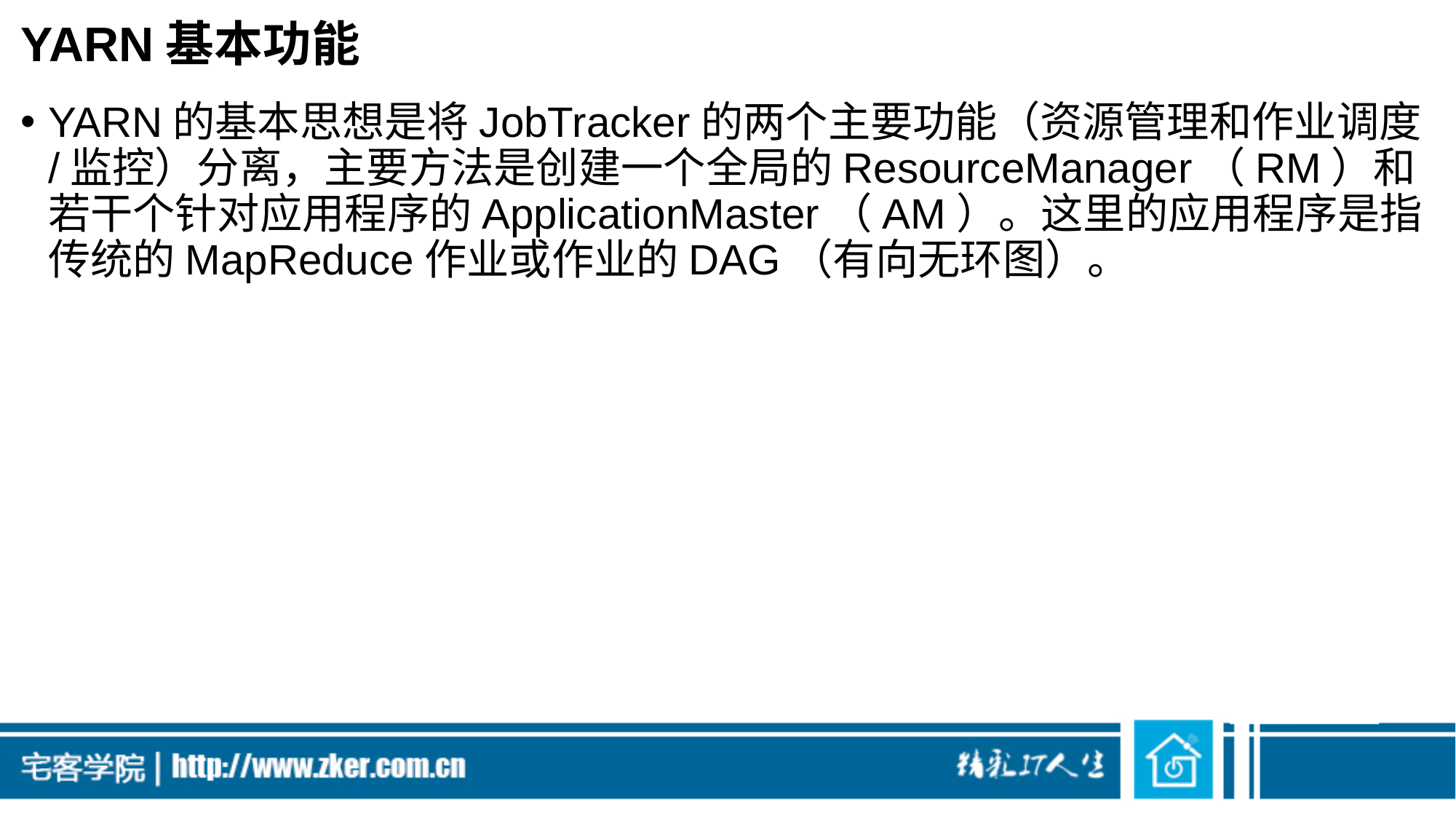

# YARN基本功能
YARN的基本思想是将JobTracker的两个主要功能（资源管理和作业调度/监控）分离，主要方法是创建一个全局的ResourceManager（RM）和若干个针对应用程序的ApplicationMaster（AM）。这里的应用程序是指传统的MapReduce作业或作业的DAG（有向无环图）。